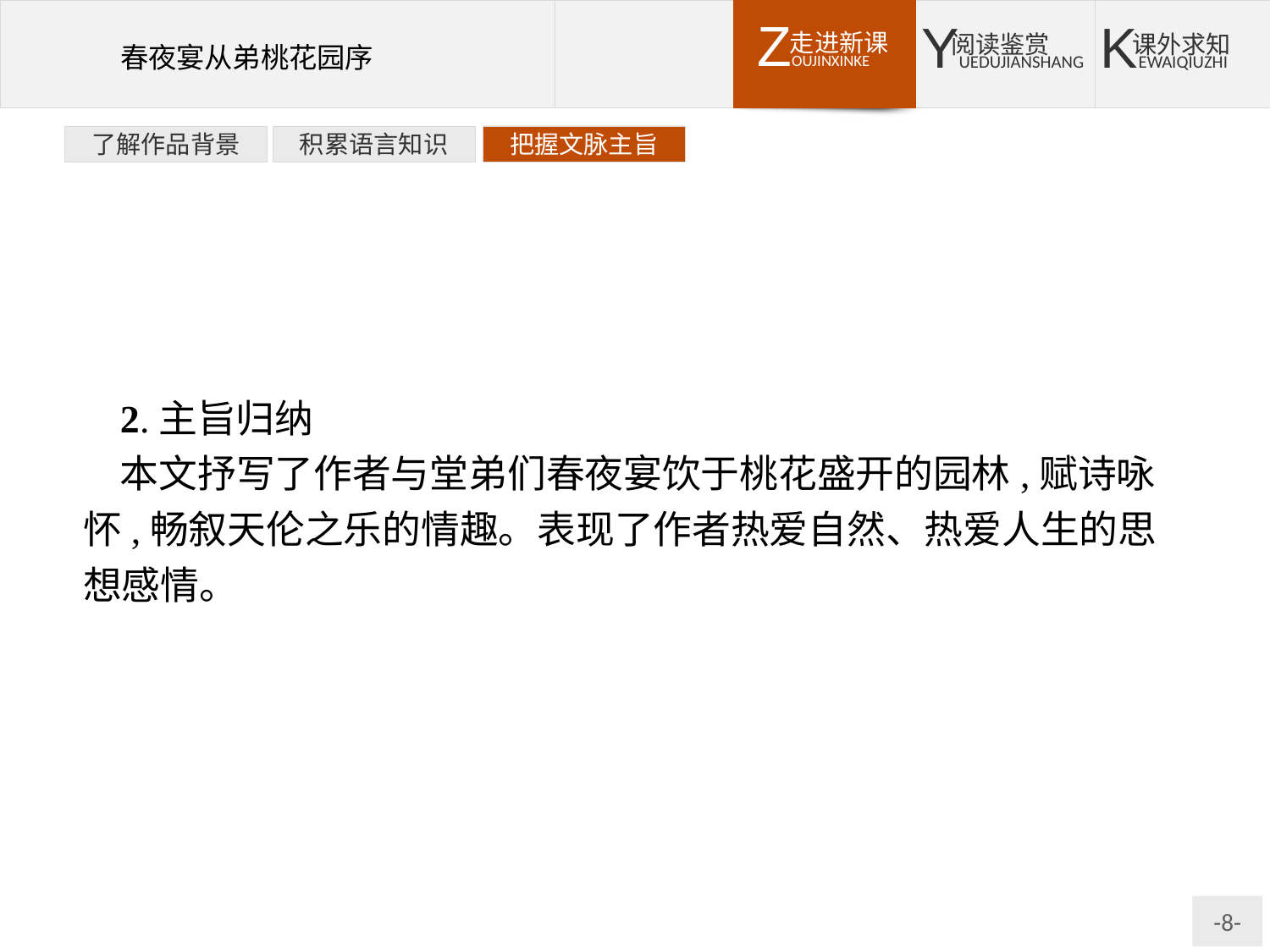

了解作品背景
积累语言知识
把握文脉主旨
2.主旨归纳
本文抒写了作者与堂弟们春夜宴饮于桃花盛开的园林,赋诗咏怀,畅叙天伦之乐的情趣。表现了作者热爱自然、热爱人生的思想感情。